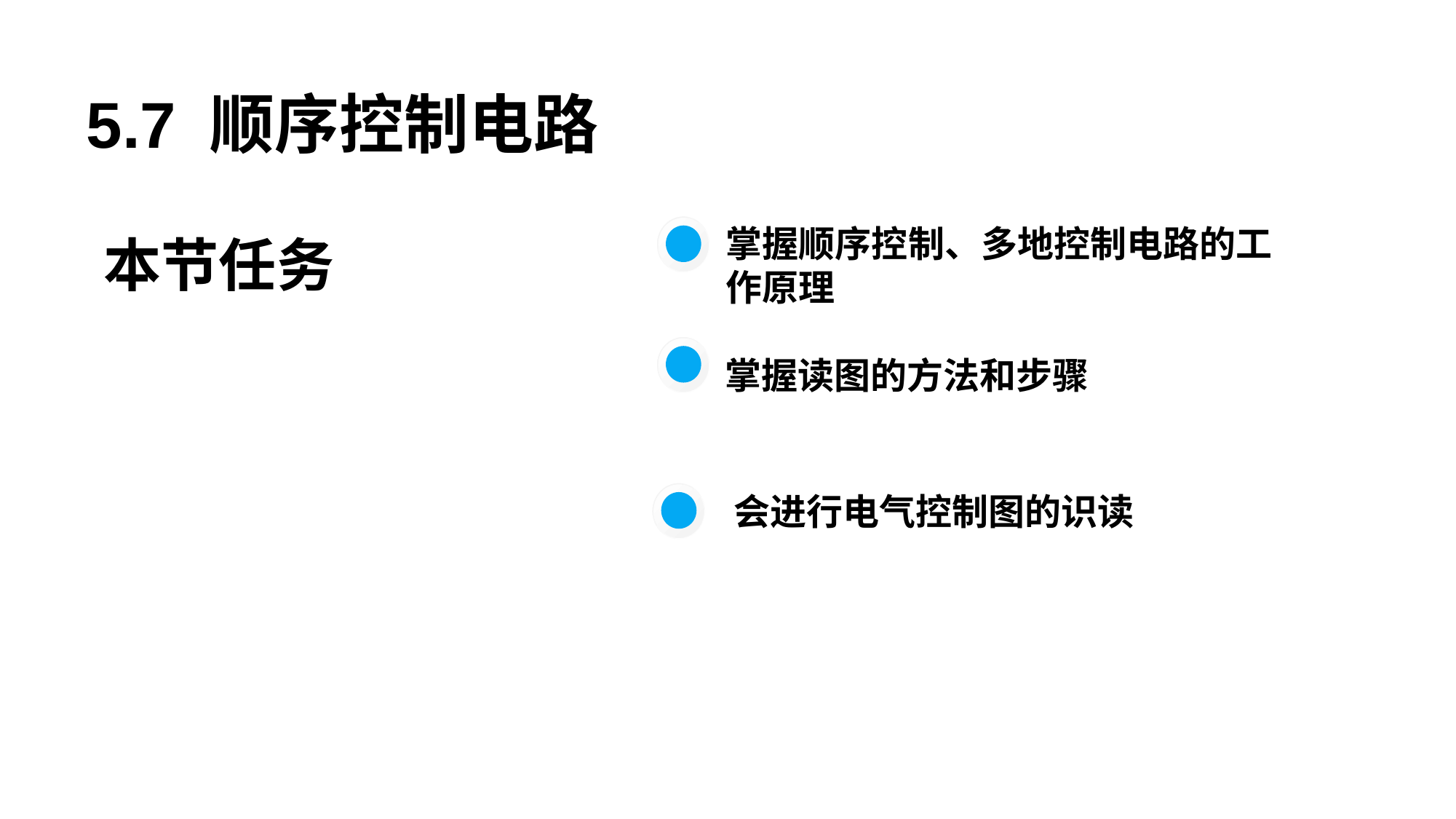

5.7 顺序控制电路
掌握顺序控制、多地控制电路的工作原理

本节任务

掌握读图的方法和步骤

会进行电气控制图的识读